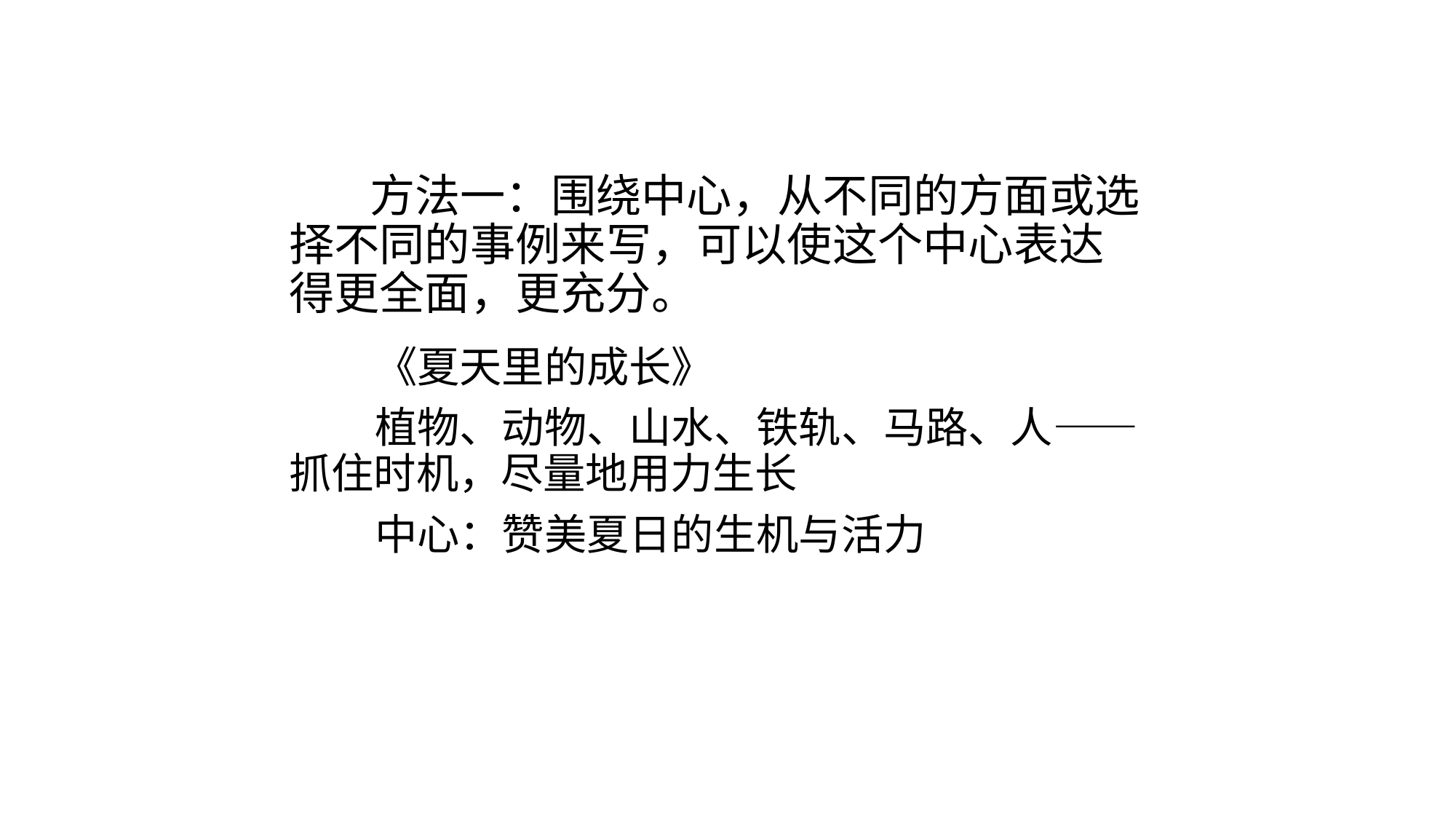

# 方法一：围绕中心，从不同的方面或选择不同的事例来写，可以使这个中心表达得更全面，更充分。
        《夏天里的成长》
        植物、动物、山水、铁轨、马路、人——抓住时机，尽量地用力生长
        中心：赞美夏日的生机与活力